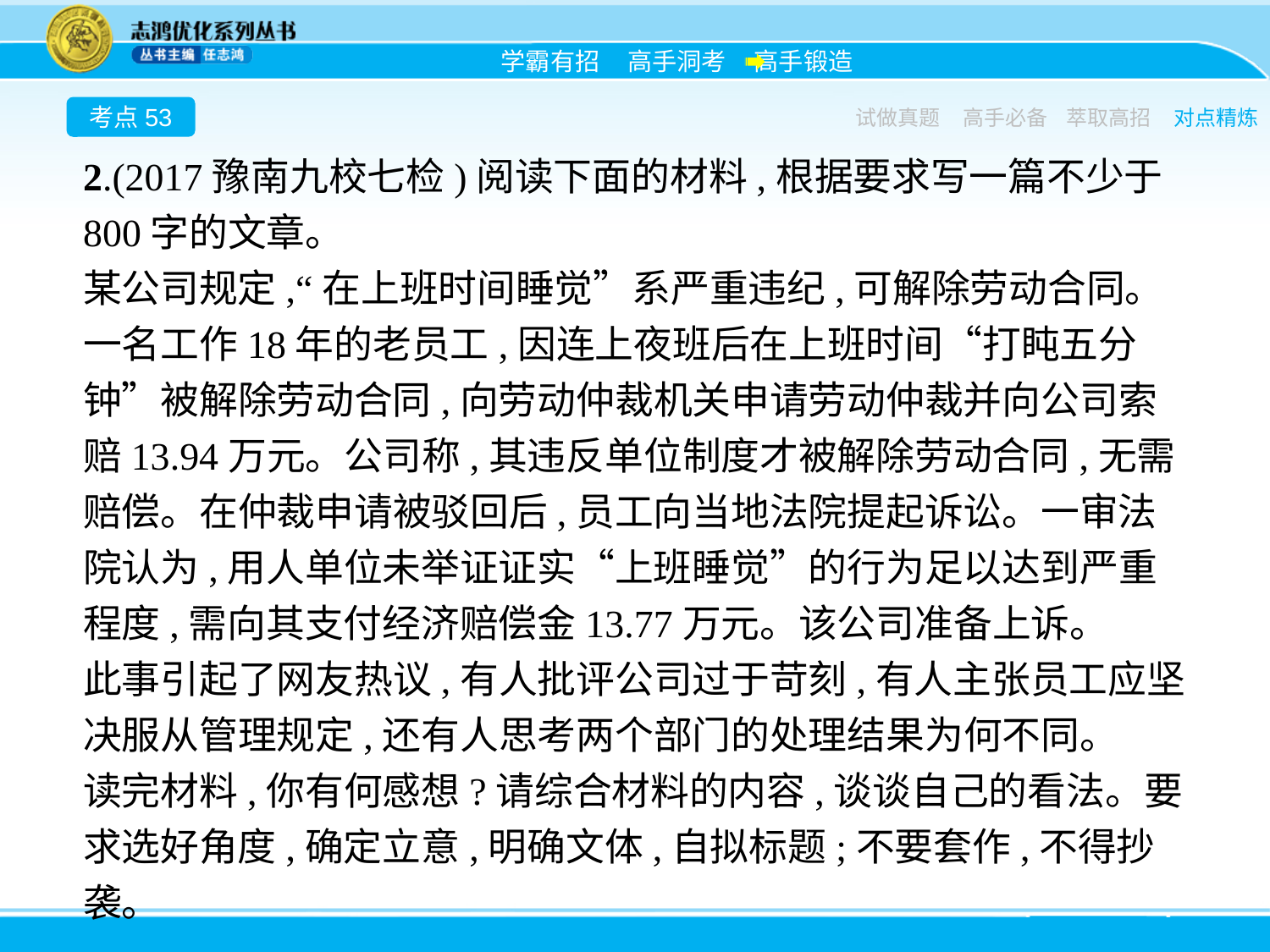

考点53
试做真题
高手必备
萃取高招
对点精炼
2.(2017豫南九校七检)阅读下面的材料,根据要求写一篇不少于800字的文章。
某公司规定,“在上班时间睡觉”系严重违纪,可解除劳动合同。一名工作18年的老员工,因连上夜班后在上班时间“打盹五分钟”被解除劳动合同,向劳动仲裁机关申请劳动仲裁并向公司索赔13.94万元。公司称,其违反单位制度才被解除劳动合同,无需赔偿。在仲裁申请被驳回后,员工向当地法院提起诉讼。一审法院认为,用人单位未举证证实“上班睡觉”的行为足以达到严重程度,需向其支付经济赔偿金13.77万元。该公司准备上诉。
此事引起了网友热议,有人批评公司过于苛刻,有人主张员工应坚决服从管理规定,还有人思考两个部门的处理结果为何不同。
读完材料,你有何感想?请综合材料的内容,谈谈自己的看法。要求选好角度,确定立意,明确文体,自拟标题;不要套作,不得抄袭。